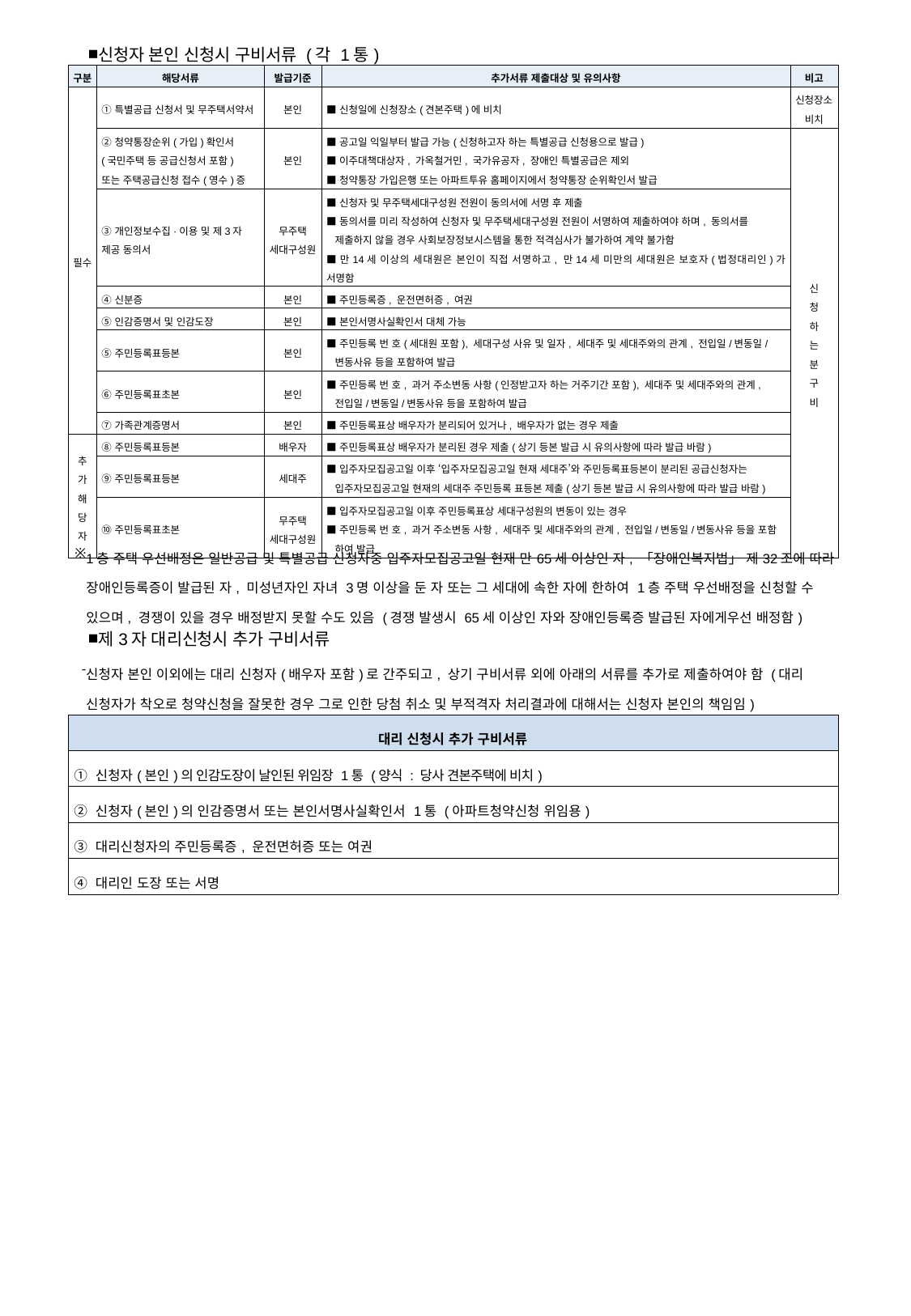

| ■ | 신청자 본인 신청시 구비서류 (각 1통) |
| --- | --- |
| 구분 | 해당서류 | 발급기준 | 추가서류 제출대상 및 유의사항 | 비고 |
| --- | --- | --- | --- | --- |
| 필수 | ➀특별공급 신청서 및 무주택서약서 | 본인 | ■신청일에 신청장소(견본주택)에 비치 | 신청장소 비치 |
|  | ②청약통장순위(가입)확인서 (국민주택 등 공급신청서 포함) 또는 주택공급신청 접수(영수)증 | 본인 | ■공고일 익일부터 발급 가능(신청하고자 하는 특별공급 신청용으로 발급) ■이주대책대상자, 가옥철거민, 국가유공자, 장애인 특별공급은 제외 ■청약통장 가입은행 또는 아파트투유 홈페이지에서 청약통장 순위확인서 발급 | 신 청 하 는 분 구 비 |
|  | ③개인정보수집·이용 및 제3자 제공 동의서 | 무주택 세대구성원 | ■신청자 및 무주택세대구성원 전원이 동의서에 서명 후 제출 ■동의서를 미리 작성하여 신청자 및 무주택세대구성원 전원이 서명하여 제출하여야 하며, 동의서를 제출하지 않을 경우 사회보장정보시스템을 통한 적격심사가 불가하여 계약 불가함 ■만14세 이상의 세대원은 본인이 직접 서명하고, 만14세 미만의 세대원은 보호자(법정대리인)가 서명함 |  |
|  | ④신분증 | 본인 | ■주민등록증, 운전면허증, 여권 |  |
|  | ⑤인감증명서 및 인감도장 | 본인 | ■본인서명사실확인서 대체 가능 |  |
|  | ⑤주민등록표등본 | 본인 | ■주민등록 번 호(세대원 포함), 세대구성 사유 및 일자, 세대주 및 세대주와의 관계, 전입일/변동일/ 변동사유 등을 포함하여 발급 |  |
|  | ⑥주민등록표초본 | 본인 | ■주민등록 번 호, 과거 주소변동 사항(인정받고자 하는 거주기간 포함), 세대주 및 세대주와의 관계, 전입일/변동일/변동사유 등을 포함하여 발급 |  |
|  | ⑦가족관계증명서 | 본인 | ■주민등록표상 배우자가 분리되어 있거나, 배우자가 없는 경우 제출 |  |
| 추 가 해 당 자 | ⑧주민등록표등본 | 배우자 | ■주민등록표상 배우자가 분리된 경우 제출(상기 등본 발급 시 유의사항에 따라 발급 바람) |  |
|  | ⑨주민등록표등본 | 세대주 | ■입주자모집공고일 이후 ‘입주자모집공고일 현재 세대주’와 주민등록표등본이 분리된 공급신청자는 입주자모집공고일 현재의 세대주 주민등록 표등본 제출(상기 등본 발급 시 유의사항에 따라 발급 바람) |  |
|  | ⑩주민등록표초본 | 무주택 세대구성원 | ■입주자모집공고일 이후 주민등록표상 세대구성원의 변동이 있는 경우 ■주민등록 번 호, 과거 주소변동 사항, 세대주 및 세대주와의 관계, 전입일/변동일/변동사유 등을 포함 하여 발급 |  |
| ※ | 1층 주택 우선배정은 일반공급 및 특별공급 신청자중 입주자모집공고일 현재 만65세 이상인 자, 「장애인복지법」 제32조에 따라 장애인등록증이 발급된 자, 미성년자인 자녀 3명 이상을 둔 자 또는 그 세대에 속한 자에 한하여 1층 주택 우선배정을 신청할 수 있으며, 경쟁이 있을 경우 배정받지 못할 수도 있음 (경쟁 발생시 65세 이상인 자와 장애인등록증 발급된 자에게우선 배정함) |
| --- | --- |
| ■ | 제3자 대리신청시 추가 구비서류 |
| --- | --- |
| - | 신청자 본인 이외에는 대리 신청자(배우자 포함)로 간주되고, 상기 구비서류 외에 아래의 서류를 추가로 제출하여야 함 (대리 신청자가 착오로 청약신청을 잘못한 경우 그로 인한 당첨 취소 및 부적격자 처리결과에 대해서는 신청자 본인의 책임임) |
| --- | --- |
| 대리 신청시 추가 구비서류 |
| --- |
| ① 신청자(본인)의 인감도장이 날인된 위임장 1통 (양식 : 당사 견본주택에 비치) |
| ② 신청자(본인)의 인감증명서 또는 본인서명사실확인서 1통 (아파트청약신청 위임용) |
| ③ 대리신청자의 주민등록증, 운전면허증 또는 여권 |
| ④ 대리인 도장 또는 서명 |